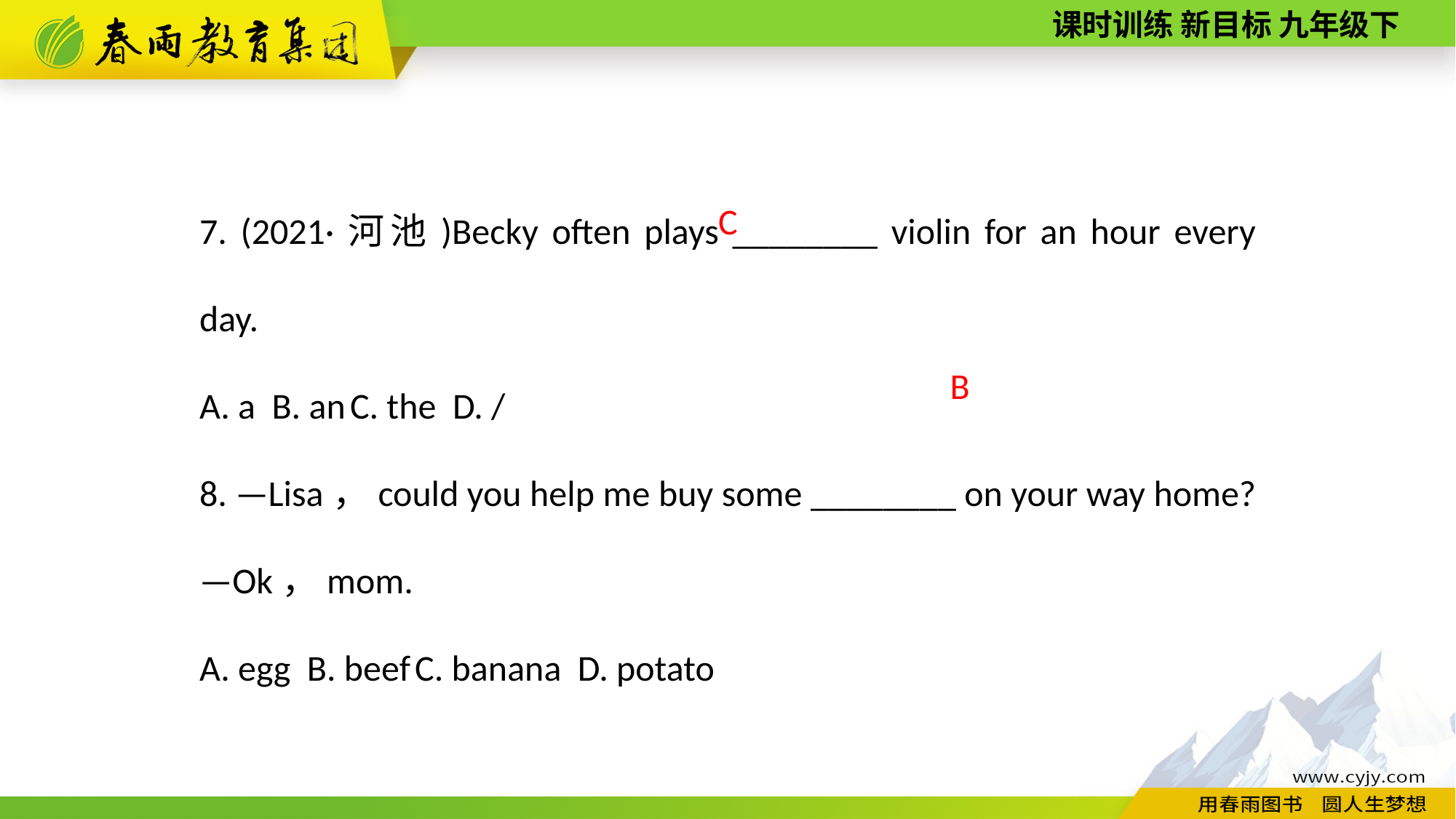

7. (2021·河池)Becky often plays ________ violin for an hour every day.
A. a  B. an C. the  D. /
8. —Lisa，could you help me buy some ________ on your way home? —Ok，mom.
A. egg  B. beef C. banana  D. potato
C
B